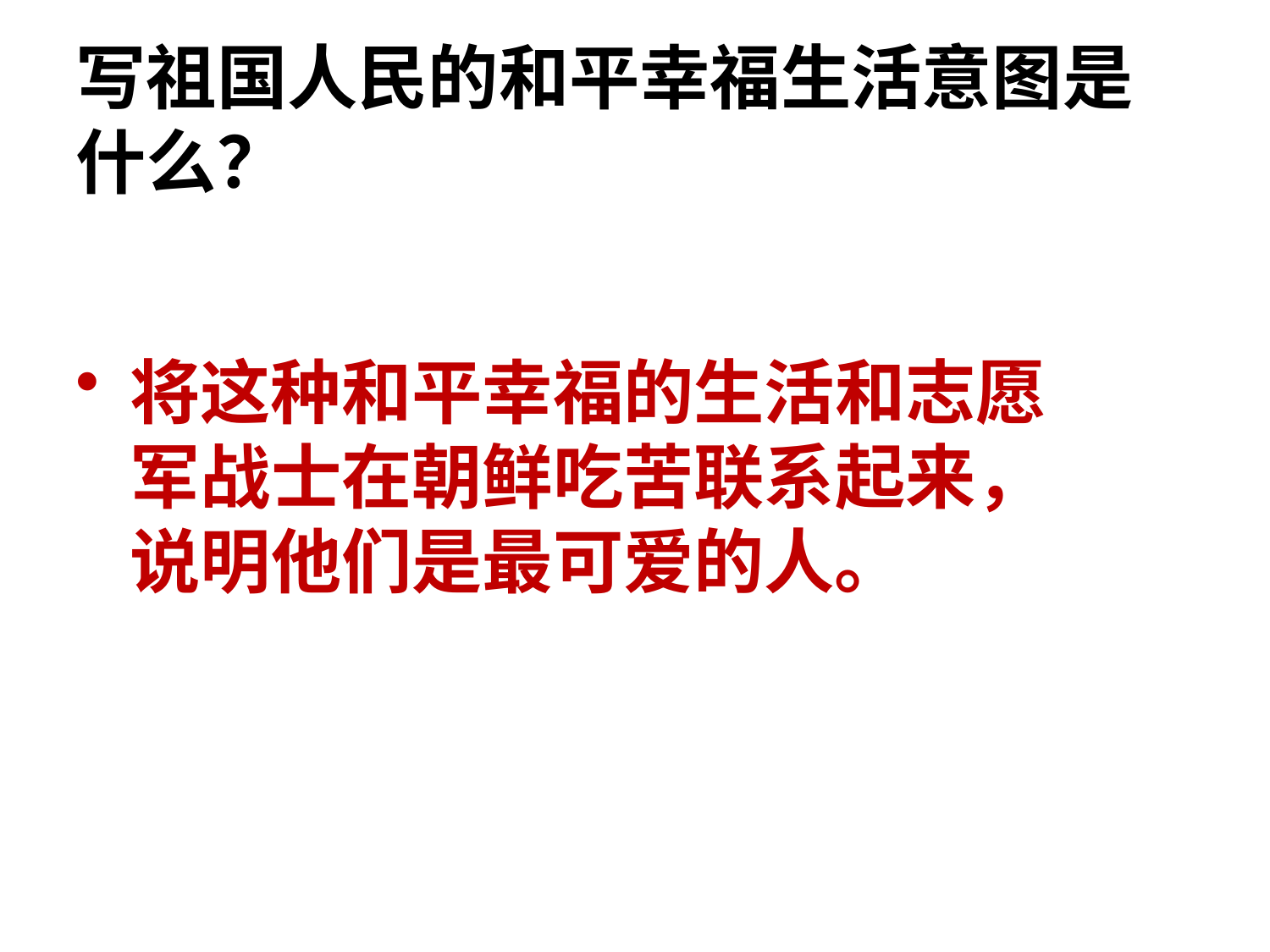

写祖国人民的和平幸福生活意图是什么？

将这种和平幸福的生活和志愿军战士在朝鲜吃苦联系起来，说明他们是最可爱的人。